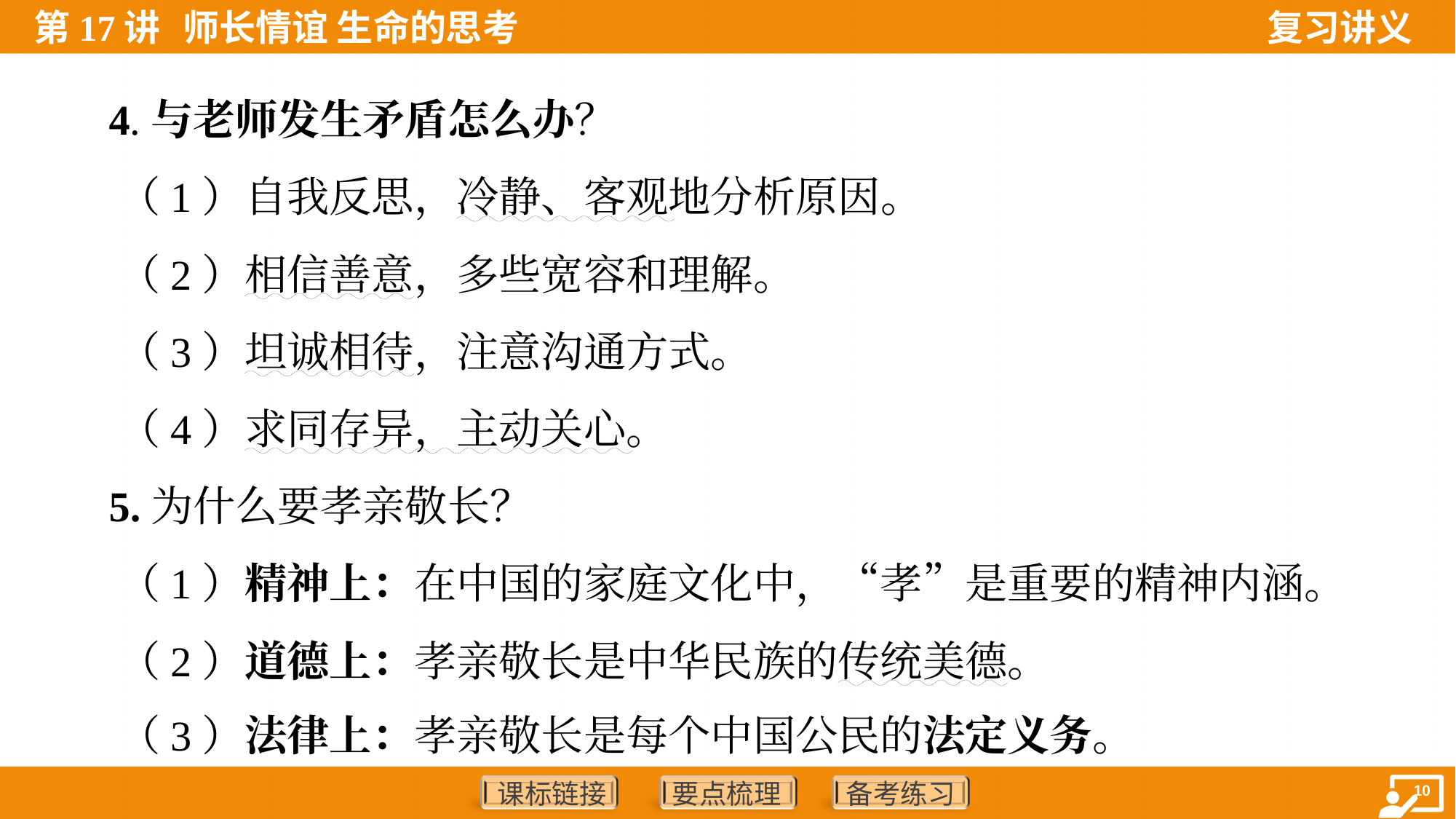

4.与老师发生矛盾怎么办？
    （1）自我反思，冷静、客观地分析原因。
    （2）相信善意，多些宽容和理解。
    （3）坦诚相待，注意沟通方式。
    （4）求同存异，主动关心。
    5.为什么要孝亲敬长？
    （1）精神上：在中国的家庭文化中，“孝”是重要的精神内涵。
    （2）道德上：孝亲敬长是中华民族的传统美德。
    （3）法律上：孝亲敬长是每个中国公民的法定义务。